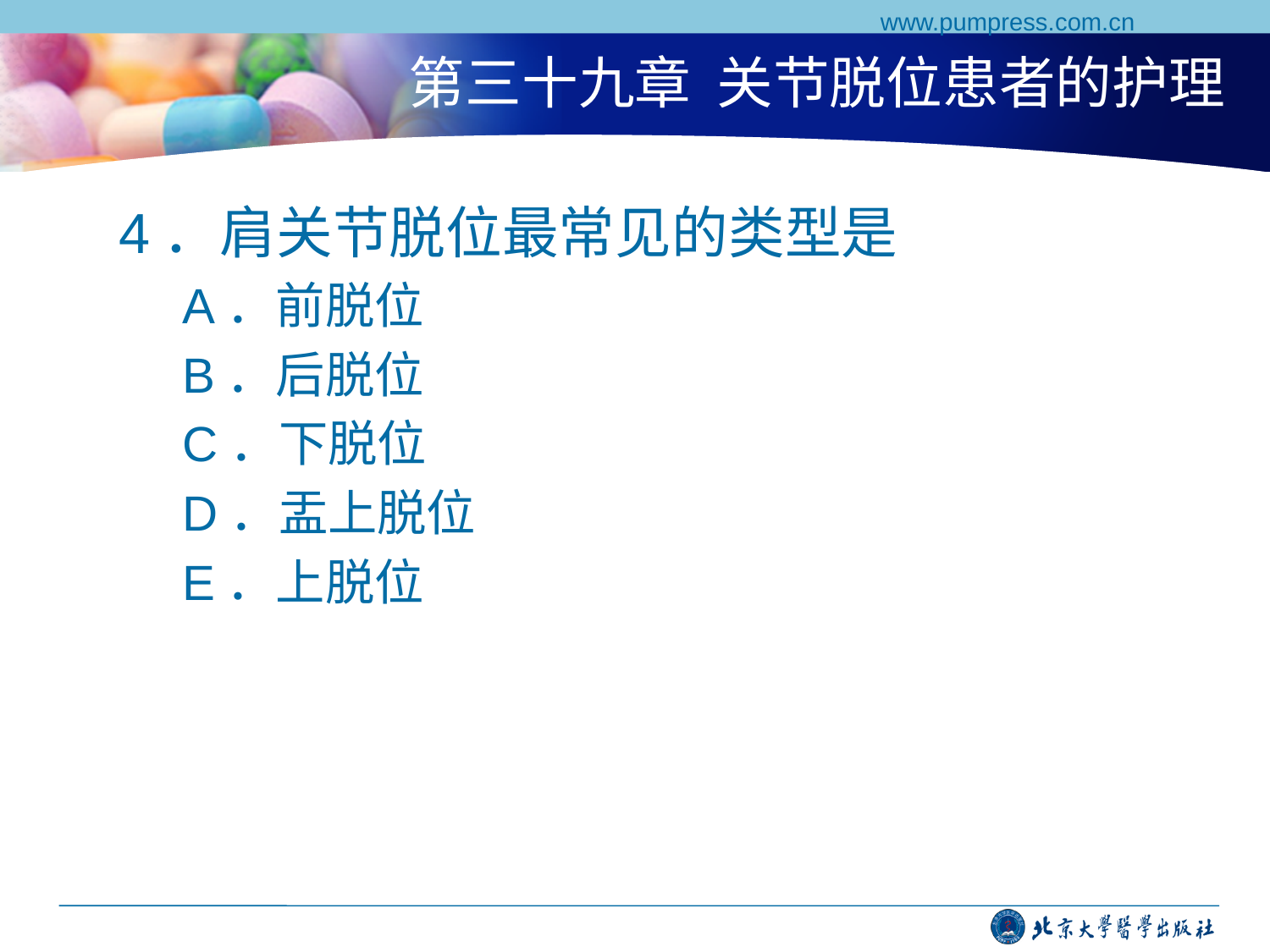

www.pumpress.com.cn
# 第三十九章  关节脱位患者的护理
4．肩关节脱位最常见的类型是
A．前脱位
B．后脱位
C．下脱位
D．盂上脱位
E．上脱位